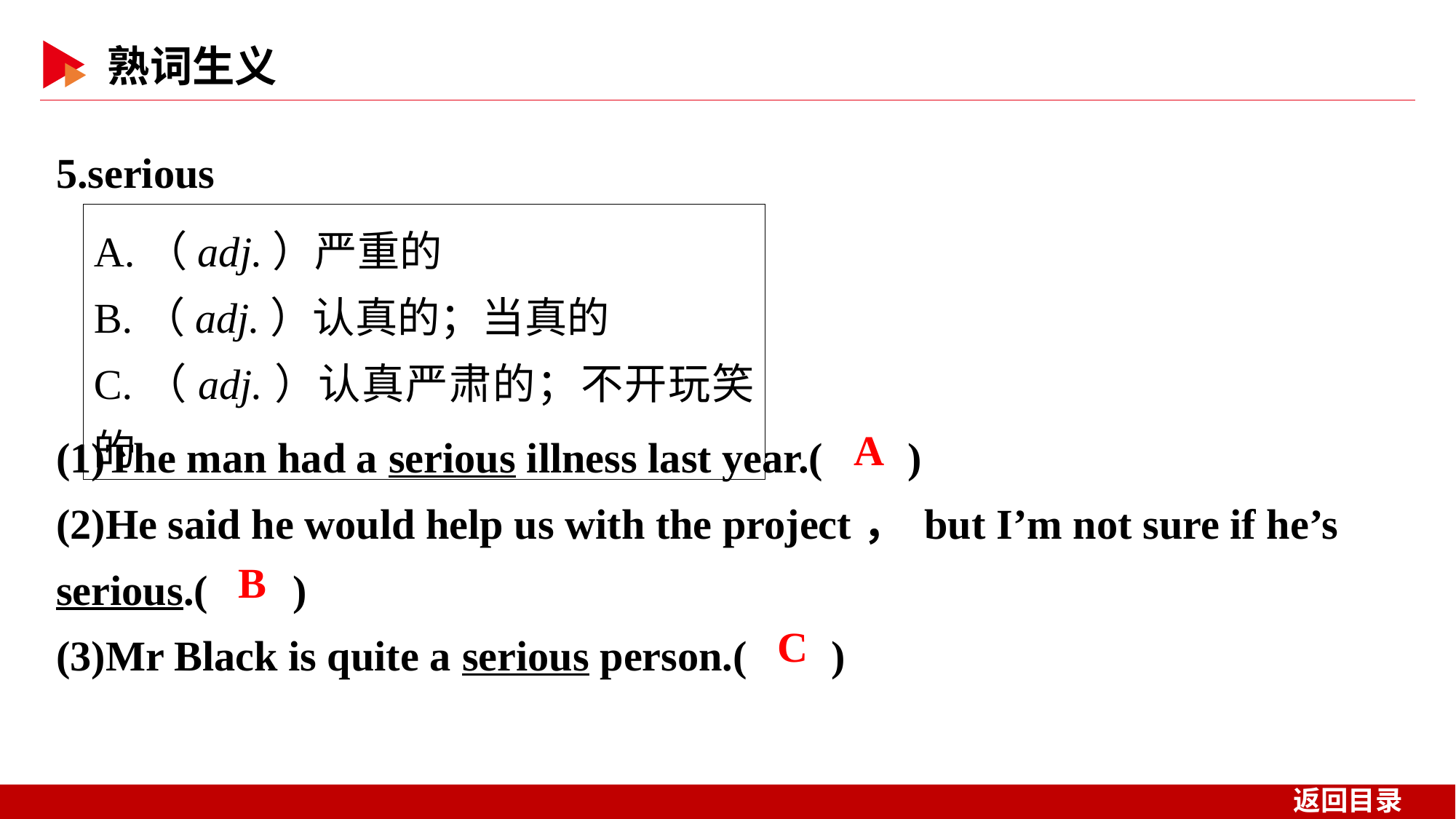

5.serious
A.（adj.）严重的
B.（adj.）认真的；当真的
C.（adj.）认真严肃的；不开玩笑的
(1)The man had a serious illness last year.(        )
(2)He said he would help us with the project， but I’m not sure if he’s serious.(        )
(3)Mr Black is quite a serious person.(        )
   A
   B
   C